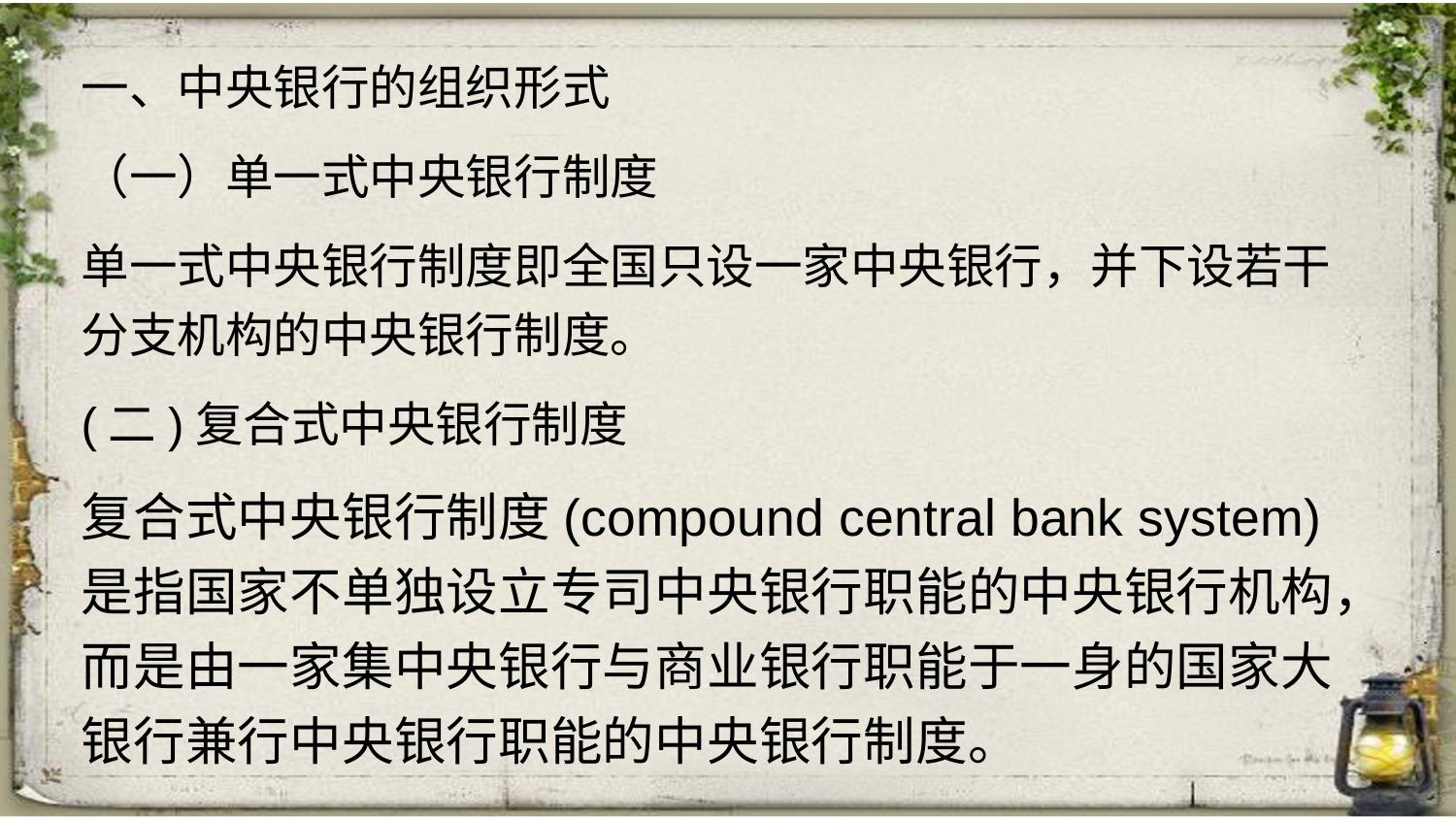

一、中央银行的组织形式
（一）单一式中央银行制度
单一式中央银行制度即全国只设一家中央银行，并下设若干分支机构的中央银行制度。
(二)复合式中央银行制度
复合式中央银行制度(compound central bank system)是指国家不单独设立专司中央银行职能的中央银行机构，而是由一家集中央银行与商业银行职能于一身的国家大银行兼行中央银行职能的中央银行制度。